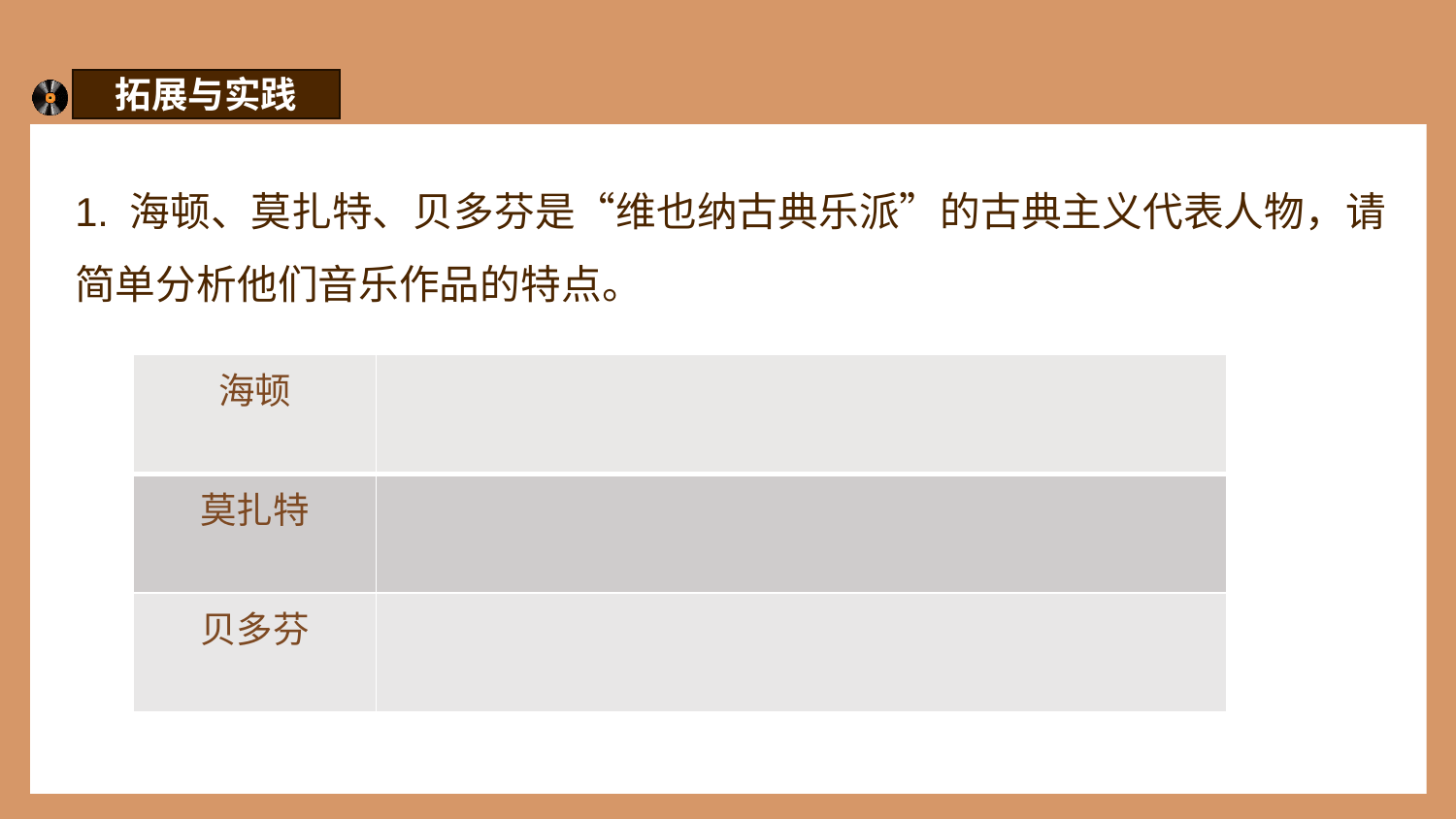

拓展与实践
1. 海顿、莫扎特、贝多芬是“维也纳古典乐派”的古典主义代表人物，请简单分析他们音乐作品的特点。

| 海顿 |  |
| --- | --- |
| 莫扎特 |  |
| 贝多芬 |  |